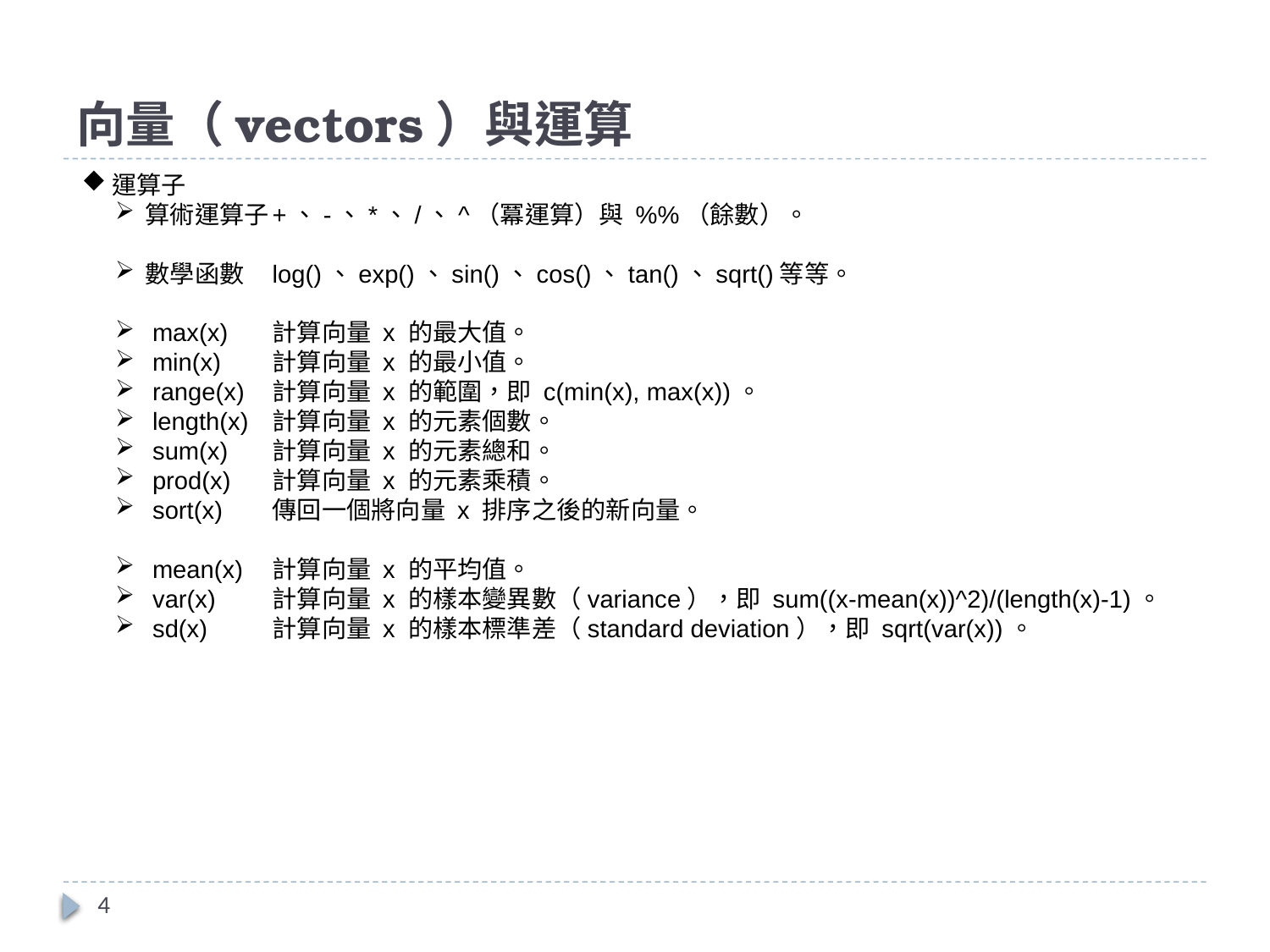

# 向量（vectors）與運算
運算子
算術運算子	+、-、*、/、^（冪運算）與 %%（餘數）。

數學函數	log()、exp()、sin()、cos()、tan()、sqrt()等等。

 max(x)	計算向量 x 的最大值。
 min(x)	計算向量 x 的最小值。
 range(x)	計算向量 x 的範圍，即 c(min(x), max(x))。
 length(x)	計算向量 x 的元素個數。
 sum(x)	計算向量 x 的元素總和。
 prod(x)	計算向量 x 的元素乘積。
 sort(x)	傳回一個將向量 x 排序之後的新向量。

 mean(x)	計算向量 x 的平均值。
 var(x)	計算向量 x 的樣本變異數（variance），即 sum((x-mean(x))^2)/(length(x)-1)。
 sd(x)	計算向量 x 的樣本標準差（standard deviation），即 sqrt(var(x))。
4